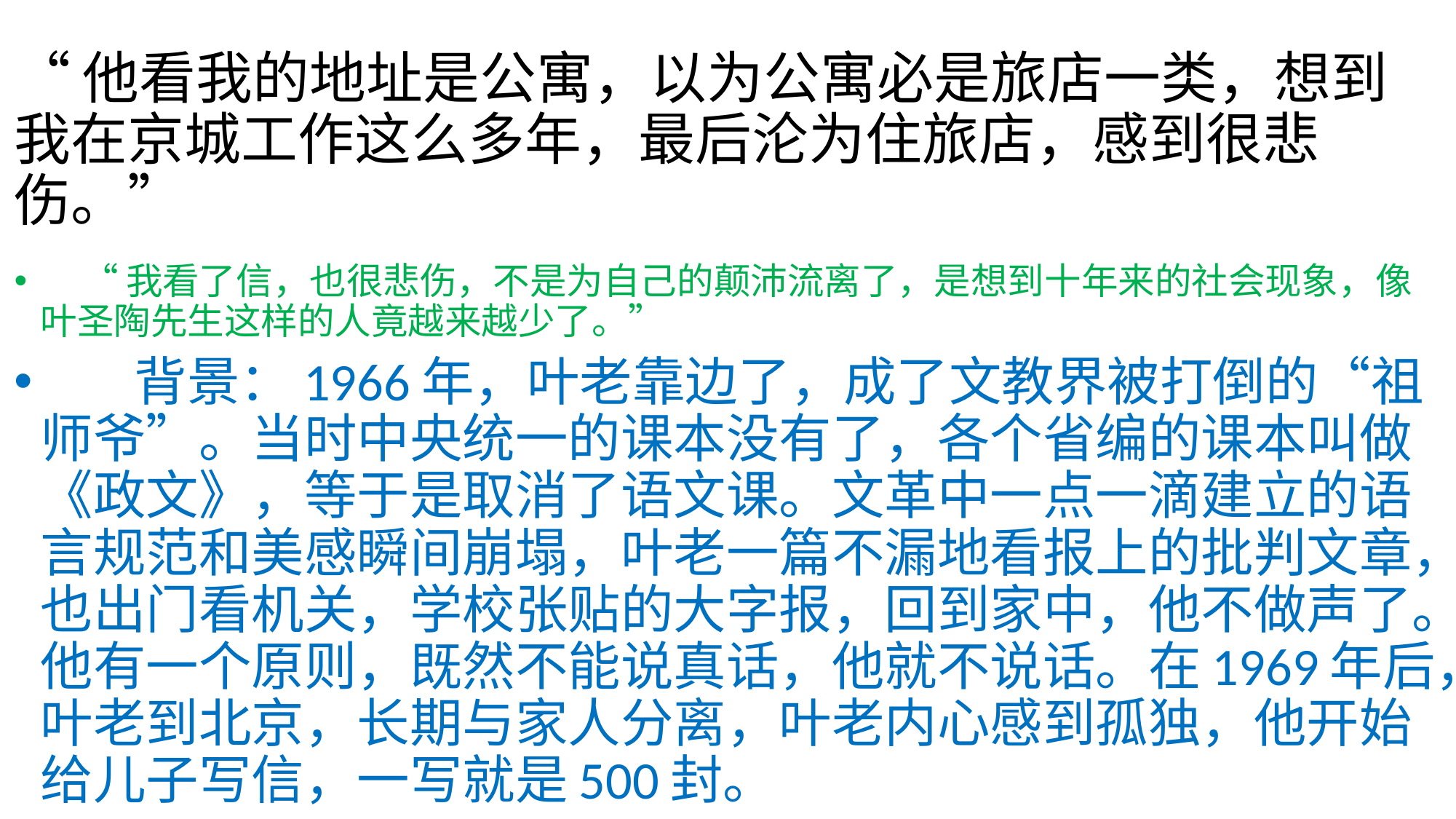

# “他看我的地址是公寓，以为公寓必是旅店一类，想到我在京城工作这么多年，最后沦为住旅店，感到很悲伤。”
     “我看了信，也很悲伤，不是为自己的颠沛流离了，是想到十年来的社会现象，像叶圣陶先生这样的人竟越来越少了。”
       背景：1966年，叶老靠边了，成了文教界被打倒的“祖师爷”。当时中央统一的课本没有了，各个省编的课本叫做《政文》，等于是取消了语文课。文革中一点一滴建立的语言规范和美感瞬间崩塌，叶老一篇不漏地看报上的批判文章，也出门看机关，学校张贴的大字报，回到家中，他不做声了。他有一个原则，既然不能说真话，他就不说话。在1969年后，叶老到北京，长期与家人分离，叶老内心感到孤独，他开始给儿子写信，一写就是500封。